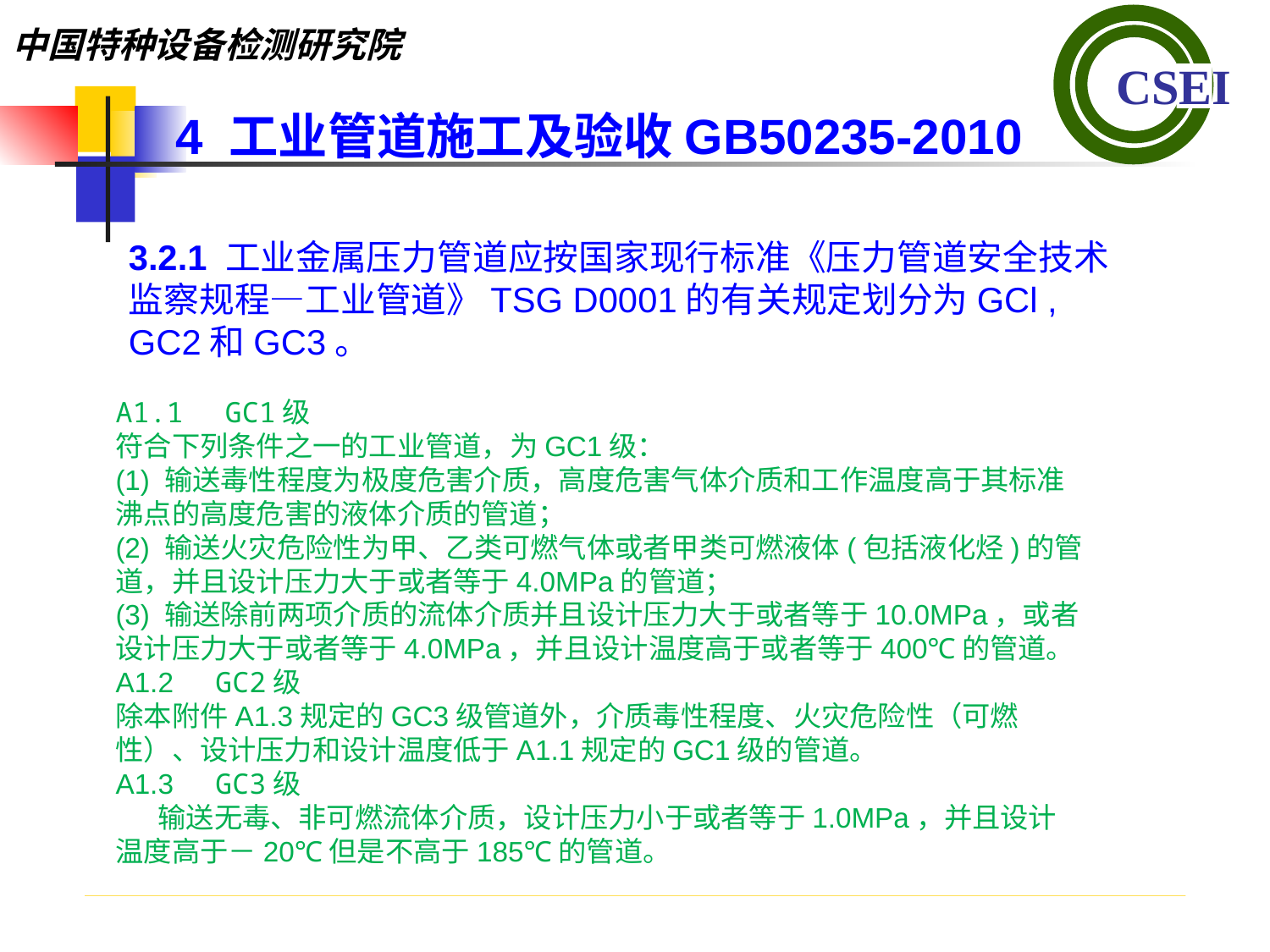

4 工业管道施工及验收GB50235-2010
3.2.1 工业金属压力管道应按国家现行标准《压力管道安全技术
监察规程—工业管道》TSG D0001的有关规定划分为GCl ,
GC2和GC3。
A1.1　GC1级符合下列条件之一的工业管道，为GC1级：(1) 输送毒性程度为极度危害介质，高度危害气体介质和工作温度高于其标准沸点的高度危害的液体介质的管道；(2) 输送火灾危险性为甲、乙类可燃气体或者甲类可燃液体(包括液化烃)的管道，并且设计压力大于或者等于4.0MPa的管道；(3) 输送除前两项介质的流体介质并且设计压力大于或者等于10.0MPa，或者设计压力大于或者等于4.0MPa，并且设计温度高于或者等于400℃的管道。A1.2　GC2级除本附件A1.3规定的GC3级管道外，介质毒性程度、火灾危险性（可燃性）、设计压力和设计温度低于A1.1规定的GC1级的管道。A1.3　GC3级输送无毒、非可燃流体介质，设计压力小于或者等于1.0MPa，并且设计温度高于－20℃但是不高于185℃的管道。